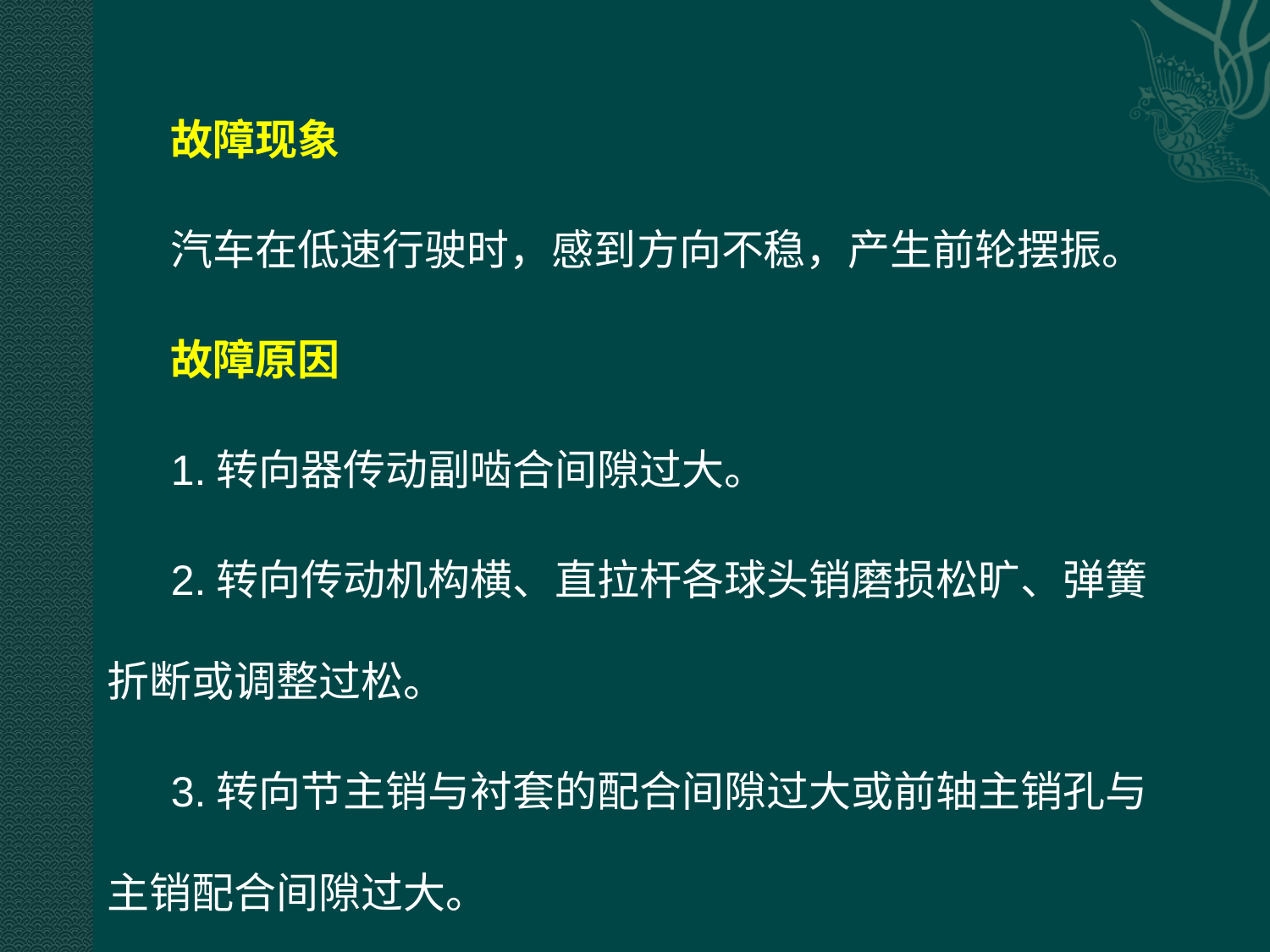

故障现象
汽车在低速行驶时，感到方向不稳，产生前轮摆振。
故障原因
1.转向器传动副啮合间隙过大。
2.转向传动机构横、直拉杆各球头销磨损松旷、弹簧折断或调整过松。
3.转向节主销与衬套的配合间隙过大或前轴主销孔与主销配合间隙过大。